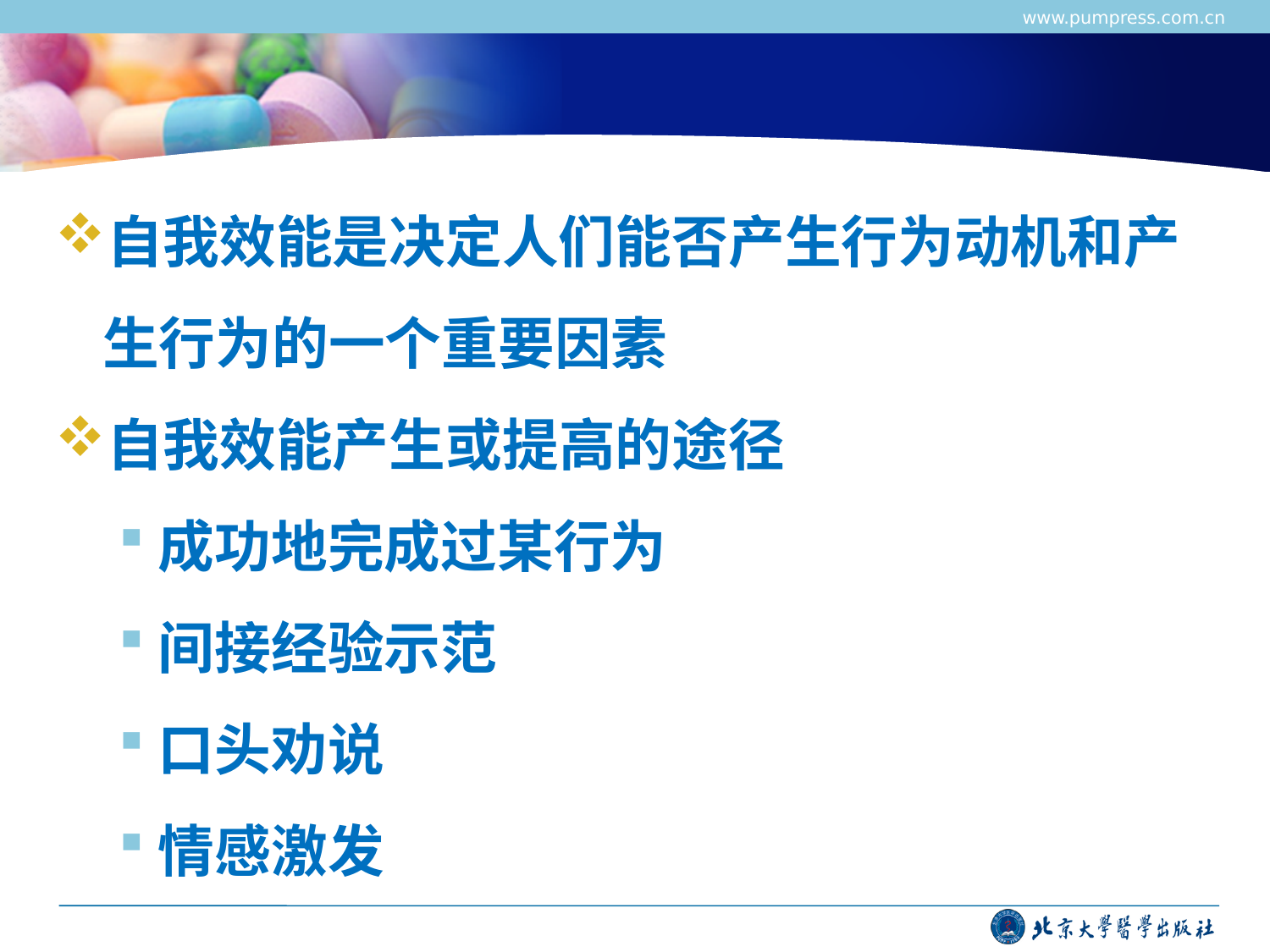

www.pumpress.com.cn
#
自我效能是决定人们能否产生行为动机和产生行为的一个重要因素
自我效能产生或提高的途径
成功地完成过某行为
间接经验示范
口头劝说
情感激发